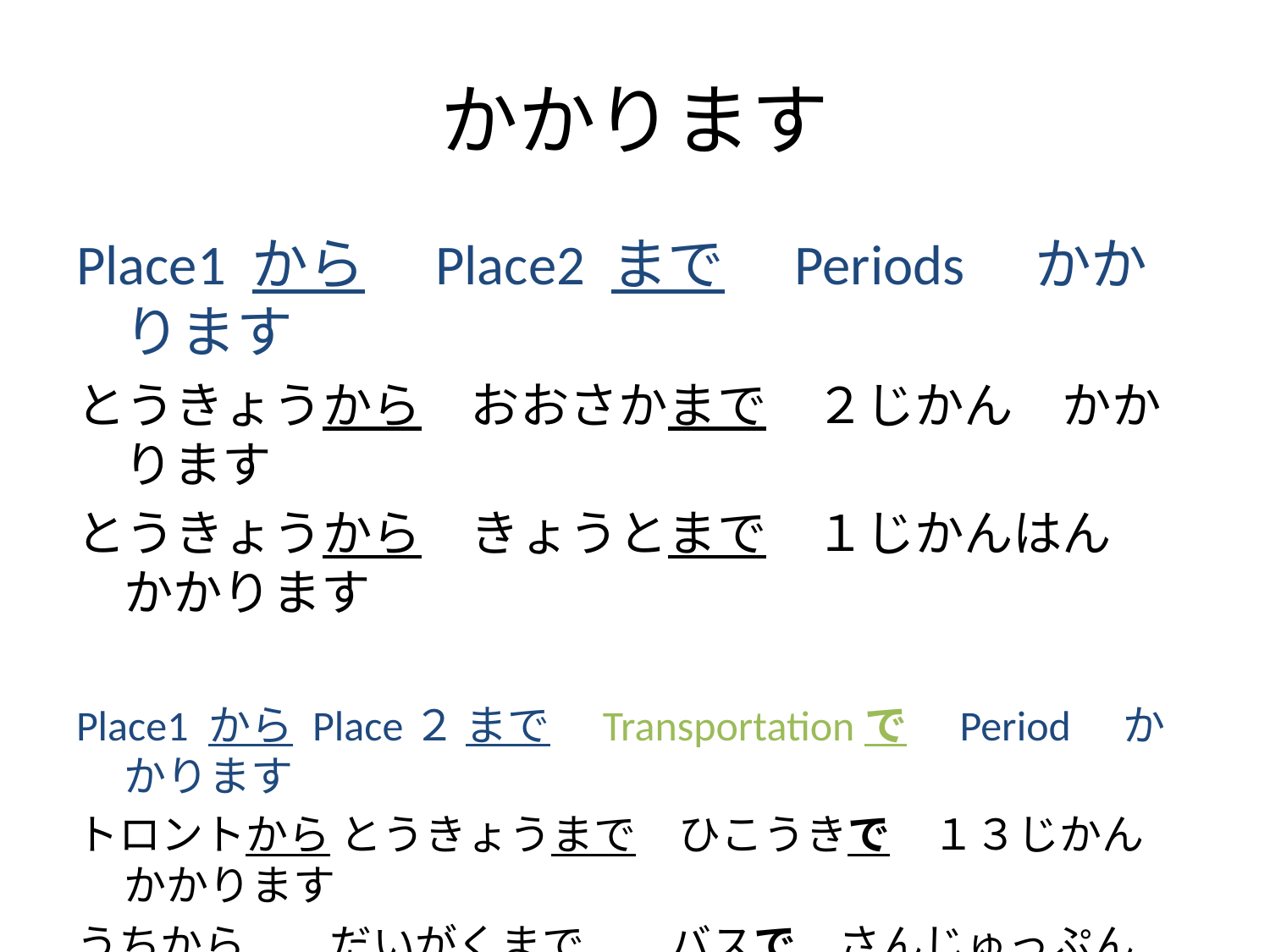

# かかります
Place1 から　Place2 まで　Periods　かかります
とうきょうから　おおさかまで　２じかん　かかります
とうきょうから　きょうとまで　１じかんはん　かかります

Place1 から Place２ まで　Transportationで　Period　かかります
トロントから とうきょうまで　ひこうきで　１３じかん　かかります
うちから　　だいがくまで　　バスで　さんじゅっぷん　かかります